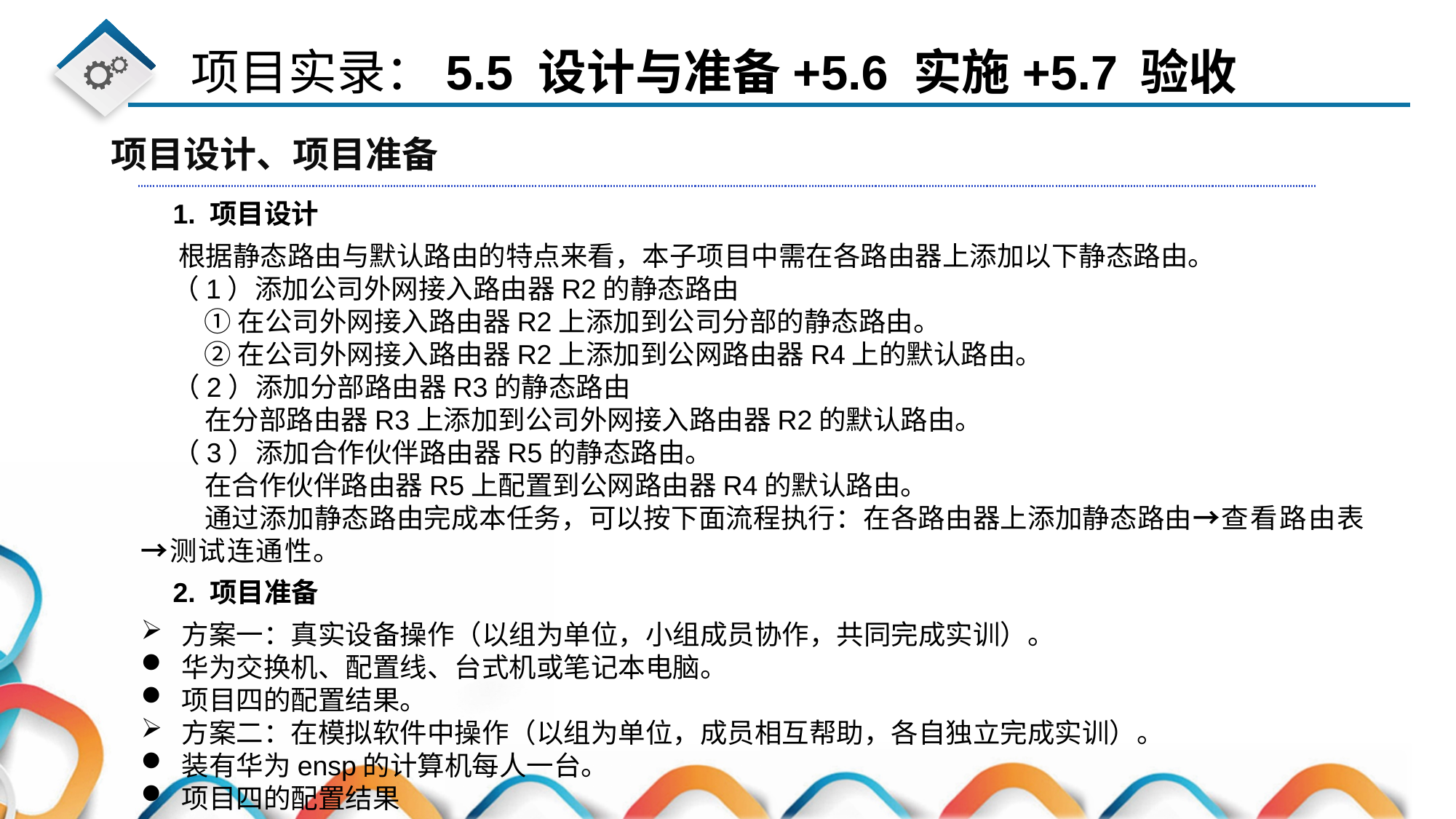

项目设计、项目准备

1. 项目设计
根据静态路由与默认路由的特点来看，本子项目中需在各路由器上添加以下静态路由。
（1）添加公司外网接入路由器R2的静态路由
①在公司外网接入路由器R2上添加到公司分部的静态路由。
②在公司外网接入路由器R2上添加到公网路由器R4上的默认路由。
（2）添加分部路由器R3的静态路由
在分部路由器R3上添加到公司外网接入路由器R2的默认路由。
（3）添加合作伙伴路由器R5的静态路由。
在合作伙伴路由器R5上配置到公网路由器R4的默认路由。
通过添加静态路由完成本任务，可以按下面流程执行：在各路由器上添加静态路由→查看路由表→测试连通性。
2. 项目准备
方案一：真实设备操作（以组为单位，小组成员协作，共同完成实训）。
华为交换机、配置线、台式机或笔记本电脑。
项目四的配置结果。
方案二：在模拟软件中操作（以组为单位，成员相互帮助，各自独立完成实训）。
装有华为ensp的计算机每人一台。
项目四的配置结果